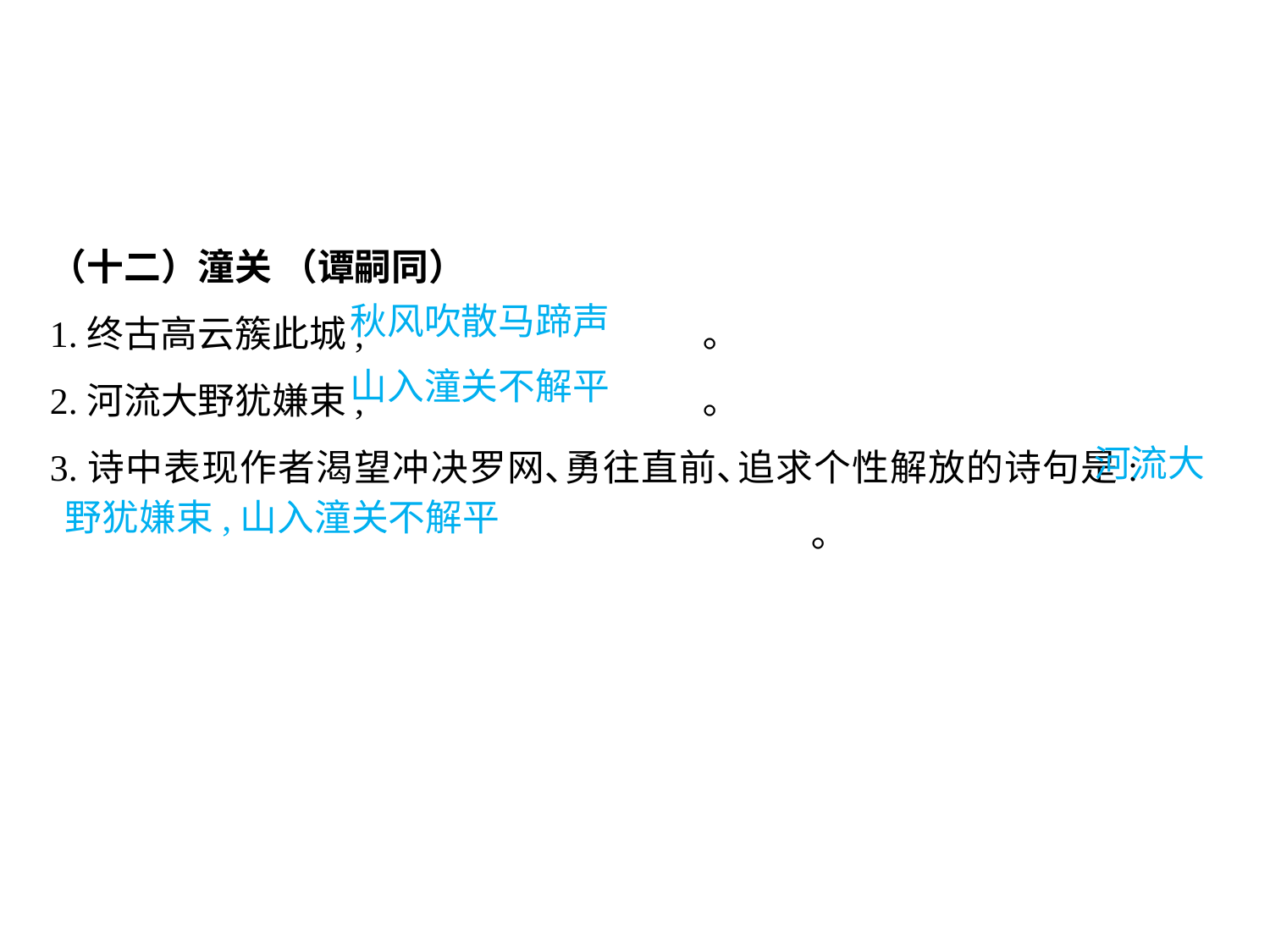

（十二）潼关 （谭嗣同）
1.终古高云簇此城,			 ｡
2.河流大野犹嫌束,			 ｡
3.诗中表现作者渴望冲决罗网､勇往直前､追求个性解放的诗句是:							｡
秋风吹散马蹄声
山入潼关不解平
河流大
野犹嫌束,山入潼关不解平